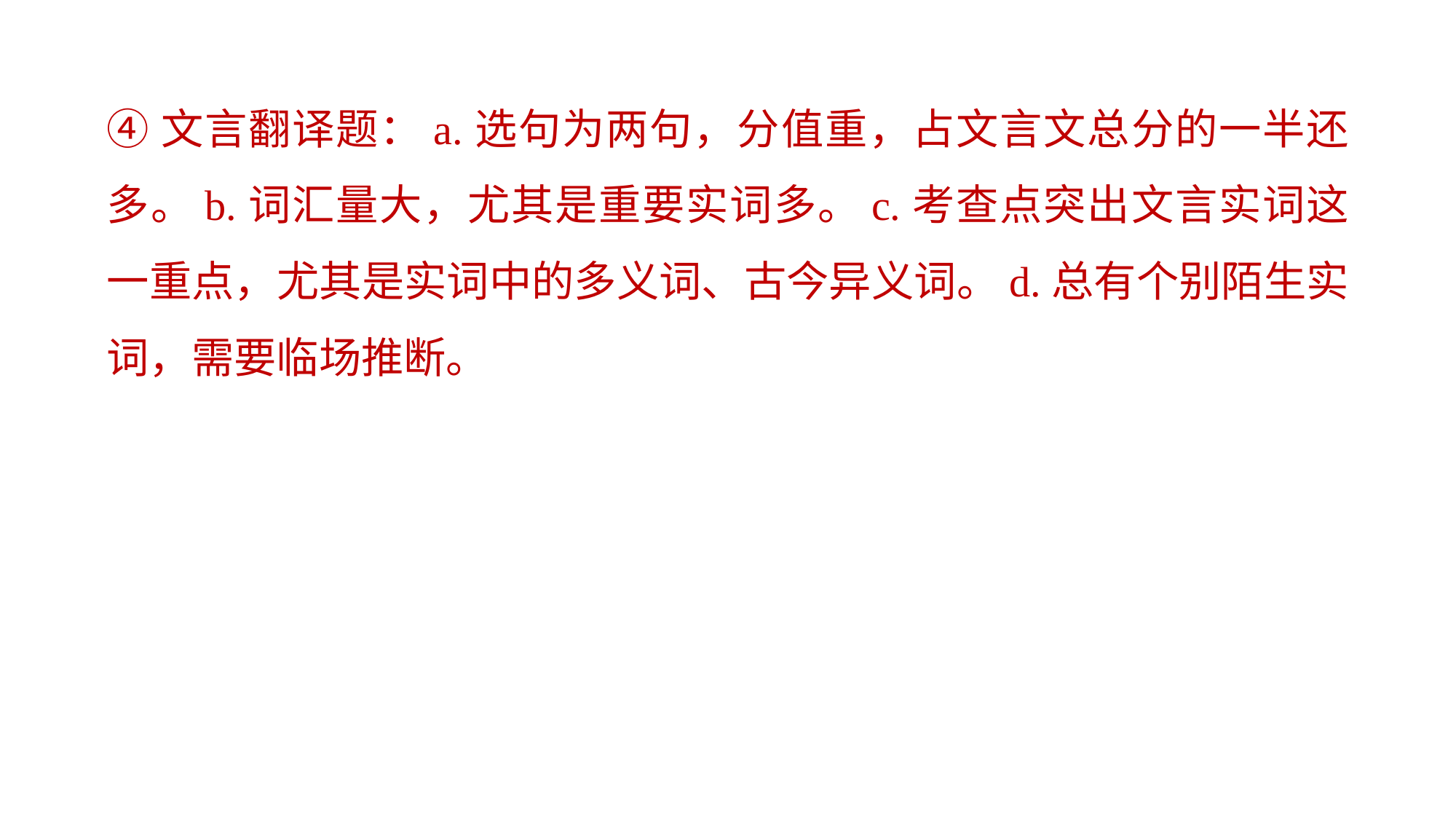

④文言翻译题：a.选句为两句，分值重，占文言文总分的一半还多。b.词汇量大，尤其是重要实词多。c.考查点突出文言实词这一重点，尤其是实词中的多义词、古今异义词。d.总有个别陌生实词，需要临场推断。